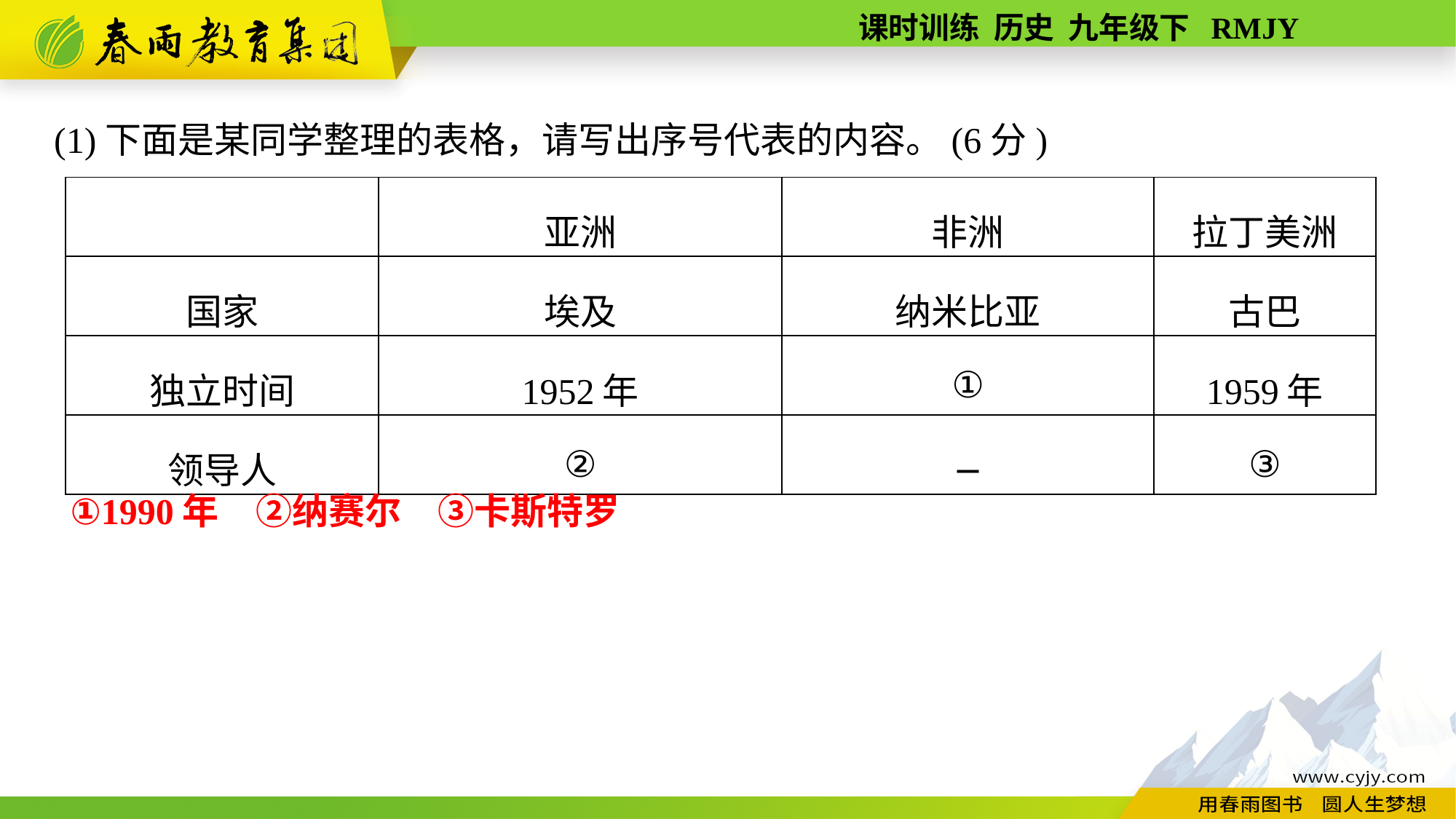

(1)下面是某同学整理的表格，请写出序号代表的内容。(6分)
|  | 亚洲 | 非洲 | 拉丁美洲 |
| --- | --- | --- | --- |
| 国家 | 埃及 | 纳米比亚 | 古巴 |
| 独立时间 | 1952年 | ① | 1959年 |
| 领导人 | ② | — | ③ |
①1990年　②纳赛尔　③卡斯特罗